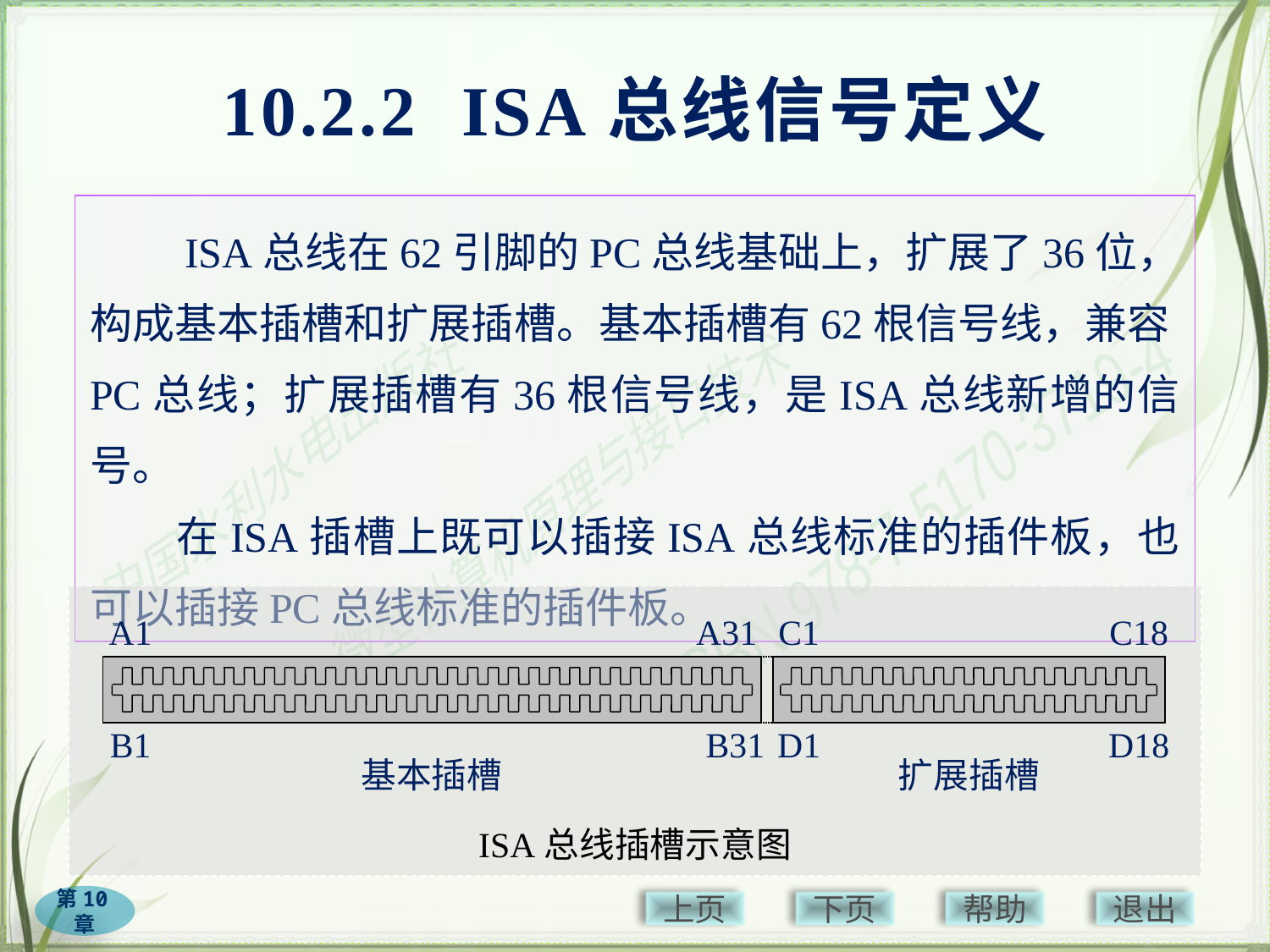

# 10.2.2  ISA总线信号定义
　　ISA总线在62引脚的PC总线基础上，扩展了36位，构成基本插槽和扩展插槽。基本插槽有62根信号线，兼容PC总线；扩展插槽有36根信号线，是ISA总线新增的信号。
　　在ISA插槽上既可以插接ISA总线标准的插件板，也可以插接PC总线标准的插件板。

A1
A31
C1
C18

B1
B31
D1
D18
基本插槽
扩展插槽
ISA总线插槽示意图